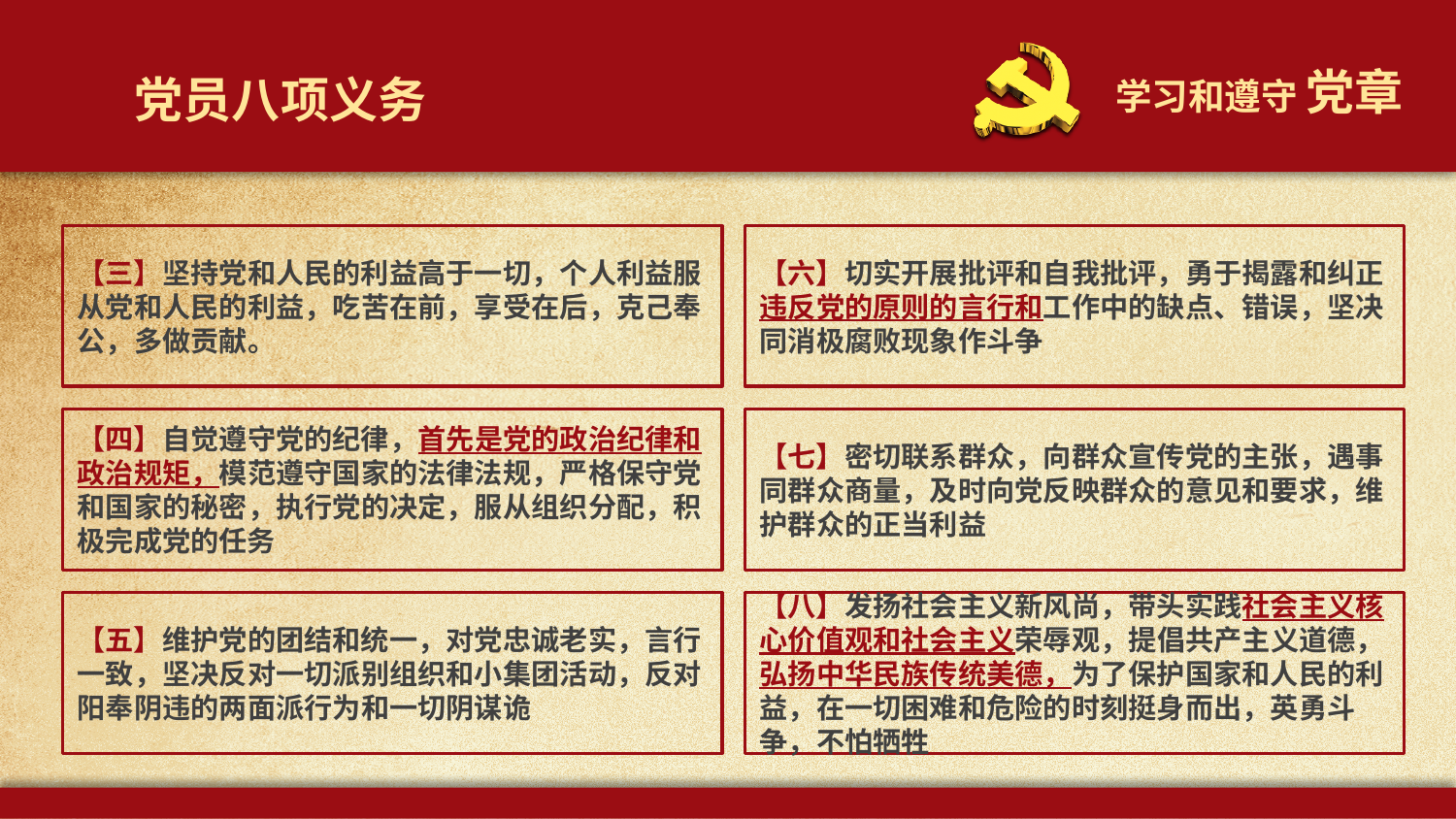

党员八项义务
【三】坚持党和人民的利益高于一切，个人利益服从党和人民的利益，吃苦在前，享受在后，克己奉公，多做贡献。
【六】切实开展批评和自我批评，勇于揭露和纠正违反党的原则的言行和工作中的缺点、错误，坚决同消极腐败现象作斗争
【四】自觉遵守党的纪律，首先是党的政治纪律和政治规矩，模范遵守国家的法律法规，严格保守党和国家的秘密，执行党的决定，服从组织分配，积极完成党的任务
【七】密切联系群众，向群众宣传党的主张，遇事同群众商量，及时向党反映群众的意见和要求，维护群众的正当利益
【五】维护党的团结和统一，对党忠诚老实，言行一致，坚决反对一切派别组织和小集团活动，反对阳奉阴违的两面派行为和一切阴谋诡
【八】发扬社会主义新风尚，带头实践社会主义核心价值观和社会主义荣辱观，提倡共产主义道德，弘扬中华民族传统美德，为了保护国家和人民的利益，在一切困难和危险的时刻挺身而出，英勇斗争，不怕牺牲